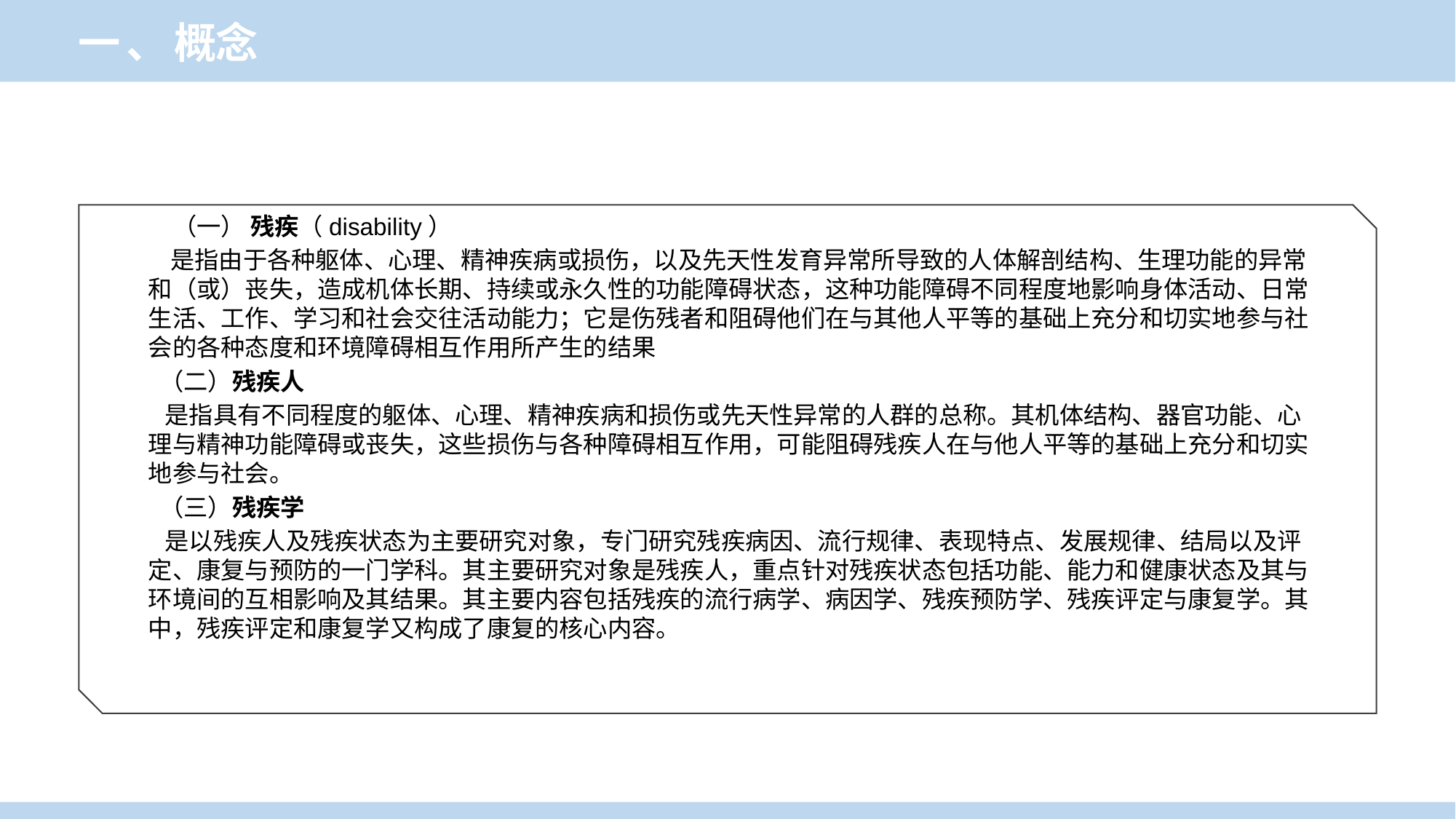

一、概念

　（一） 残疾（disability）
   是指由于各种躯体、心理、精神疾病或损伤，以及先天性发育异常所导致的人体解剖结构、生理功能的异常和（或）丧失，造成机体长期、持续或永久性的功能障碍状态，这种功能障碍不同程度地影响身体活动、日常生活、工作、学习和社会交往活动能力；它是伤残者和阻碍他们在与其他人平等的基础上充分和切实地参与社会的各种态度和环境障碍相互作用所产生的结果
 （二）残疾人
  是指具有不同程度的躯体、心理、精神疾病和损伤或先天性异常的人群的总称。其机体结构、器官功能、心理与精神功能障碍或丧失，这些损伤与各种障碍相互作用，可能阻碍残疾人在与他人平等的基础上充分和切实地参与社会。
 （三）残疾学
  是以残疾人及残疾状态为主要研究对象，专门研究残疾病因、流行规律、表现特点、发展规律、结局以及评定、康复与预防的一门学科。其主要研究对象是残疾人，重点针对残疾状态包括功能、能力和健康状态及其与环境间的互相影响及其结果。其主要内容包括残疾的流行病学、病因学、残疾预防学、残疾评定与康复学。其中，残疾评定和康复学又构成了康复的核心内容。